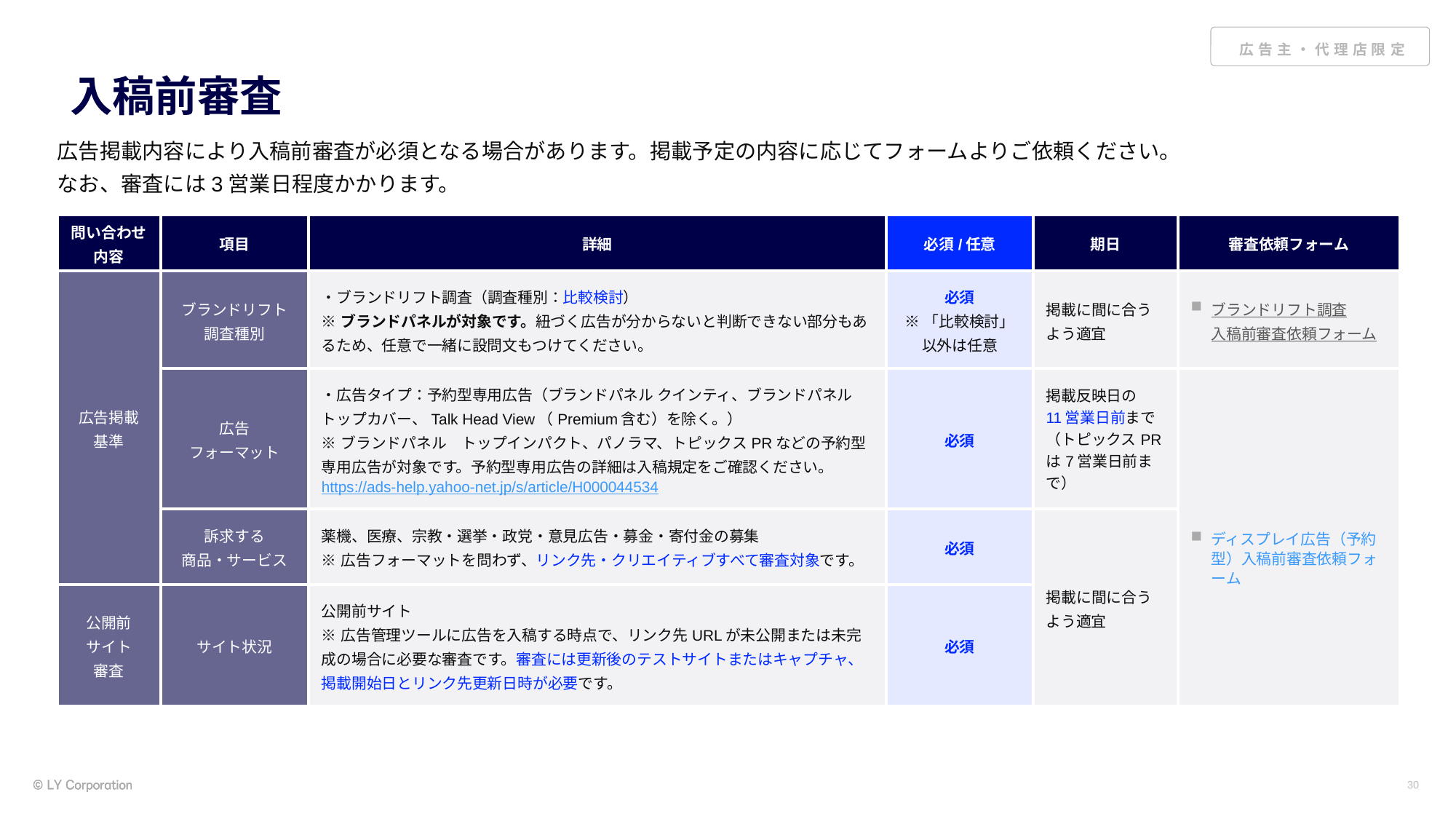

# 入稿前審査
広告掲載内容により入稿前審査が必須となる場合があります。掲載予定の内容に応じてフォームよりご依頼ください。
なお、審査には3営業日程度かかります。
| 問い合わせ 内容 | 項目 | 詳細 | 必須/任意 | 期日 | 審査依頼フォーム |
| --- | --- | --- | --- | --- | --- |
| 広告掲載 基準 | ブランドリフト 調査種別 | ・ブランドリフト調査（調査種別：比較検討） ※ブランドパネルが対象です。紐づく広告が分からないと判断できない部分もあるため、任意で一緒に設問文もつけてください。 | 必須 ※「比較検討」 以外は任意 | 掲載に間に合うよう適宜 | ブランドリフト調査 入稿前審査依頼フォーム |
|  | 広告 フォーマット | ・広告タイプ：予約型専用広告（ブランドパネル クインティ、ブランドパネル トップカバー、Talk Head View（Premium含む）を除く。） ※ブランドパネル　トップインパクト、パノラマ、トピックスPRなどの予約型専用広告が対象です。予約型専用広告の詳細は入稿規定をご確認ください。 https://ads-help.yahoo-net.jp/s/article/H000044534 | 必須 | 掲載反映日の 11営業日前まで （トピックスPRは7営業日前まで） | ディスプレイ広告（予約型）入稿前審査依頼フォーム |
|  | 訴求する 商品・サービス | 薬機、医療、宗教・選挙・政党・意見広告・募金・寄付金の募集 ※広告フォーマットを問わず、リンク先・クリエイティブすべて審査対象です。 | 必須 | 掲載に間に合うよう適宜 |  |
| 公開前 サイト 審査 | サイト状況 | 公開前サイト ※広告管理ツールに広告を入稿する時点で、リンク先URLが未公開または未完成の場合に必要な審査です。審査には更新後のテストサイトまたはキャプチャ、掲載開始日とリンク先更新日時が必要です。 | 必須 |  |  |